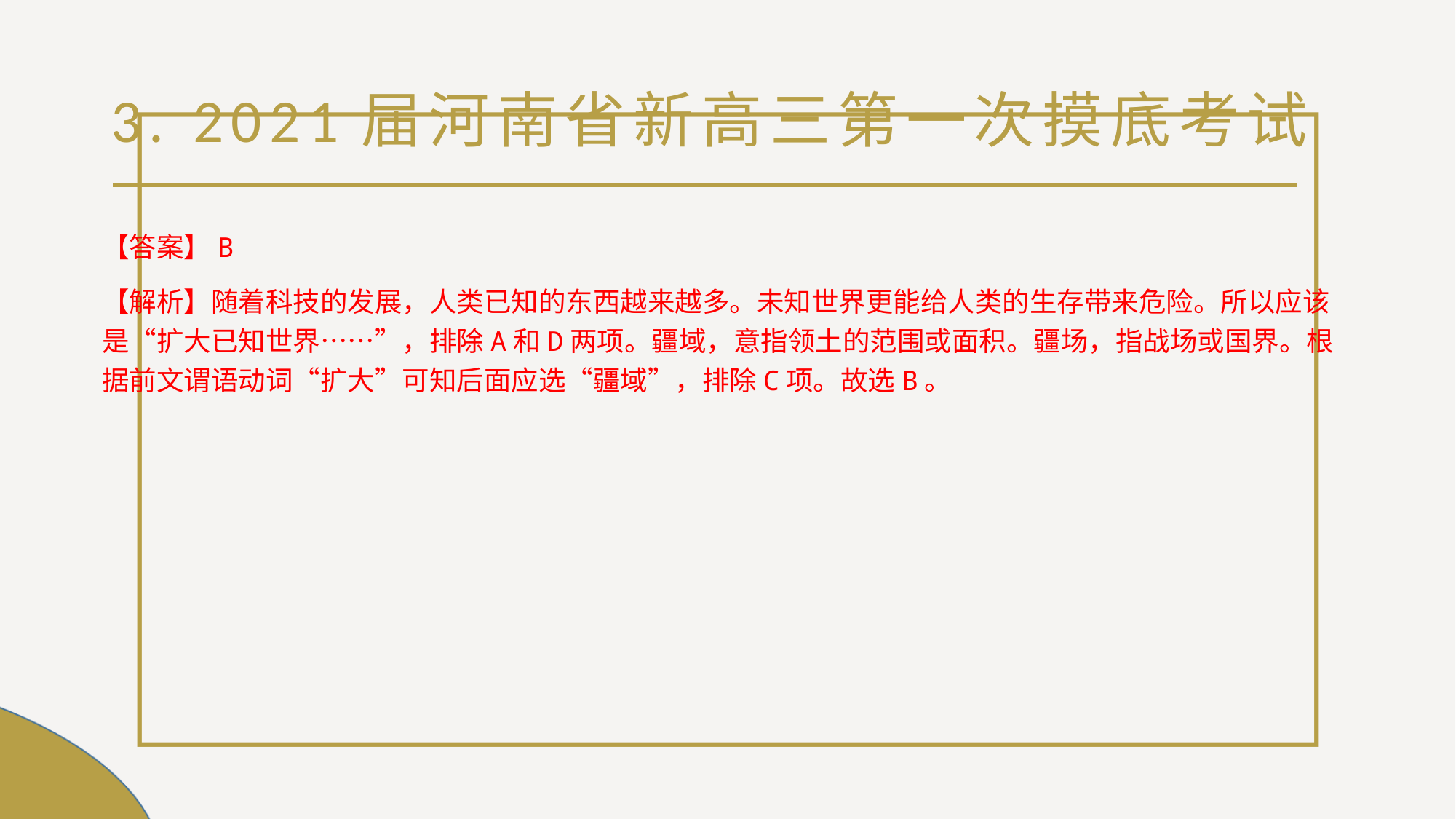

# 3. 2021届河南省新高三第一次摸底考试
【答案】B
【解析】随着科技的发展，人类已知的东西越来越多。未知世界更能给人类的生存带来危险。所以应该是“扩大已知世界……”，排除A和D两项。疆域，意指领土的范围或面积。疆场，指战场或国界。根据前文谓语动词“扩大”可知后面应选“疆域”，排除C项。故选B。